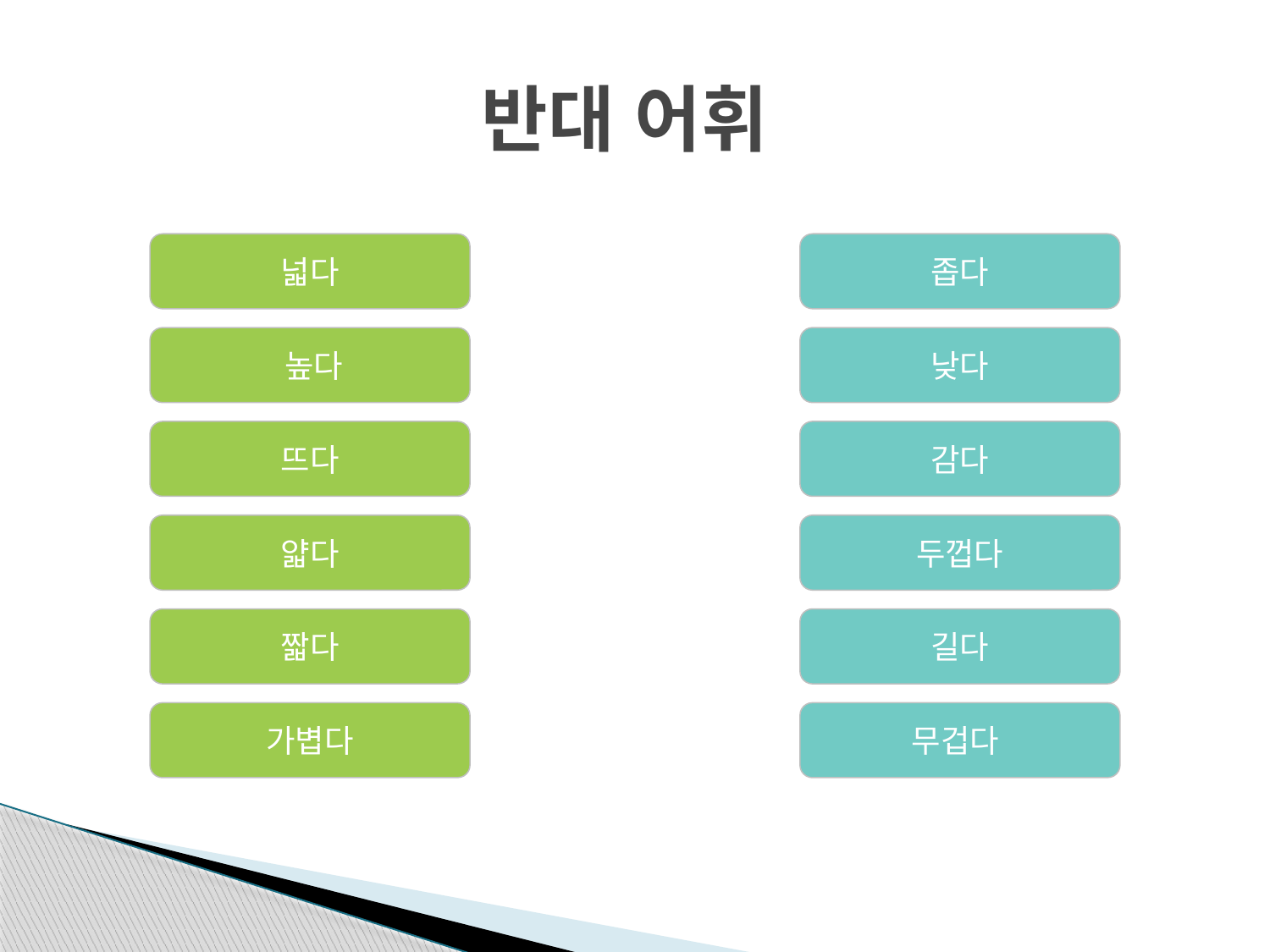

# 반대 어휘

넓다
좁다
 높다
낮다
뜨다
감다
얇다
두껍다
짧다
길다
가볍다
무겁다